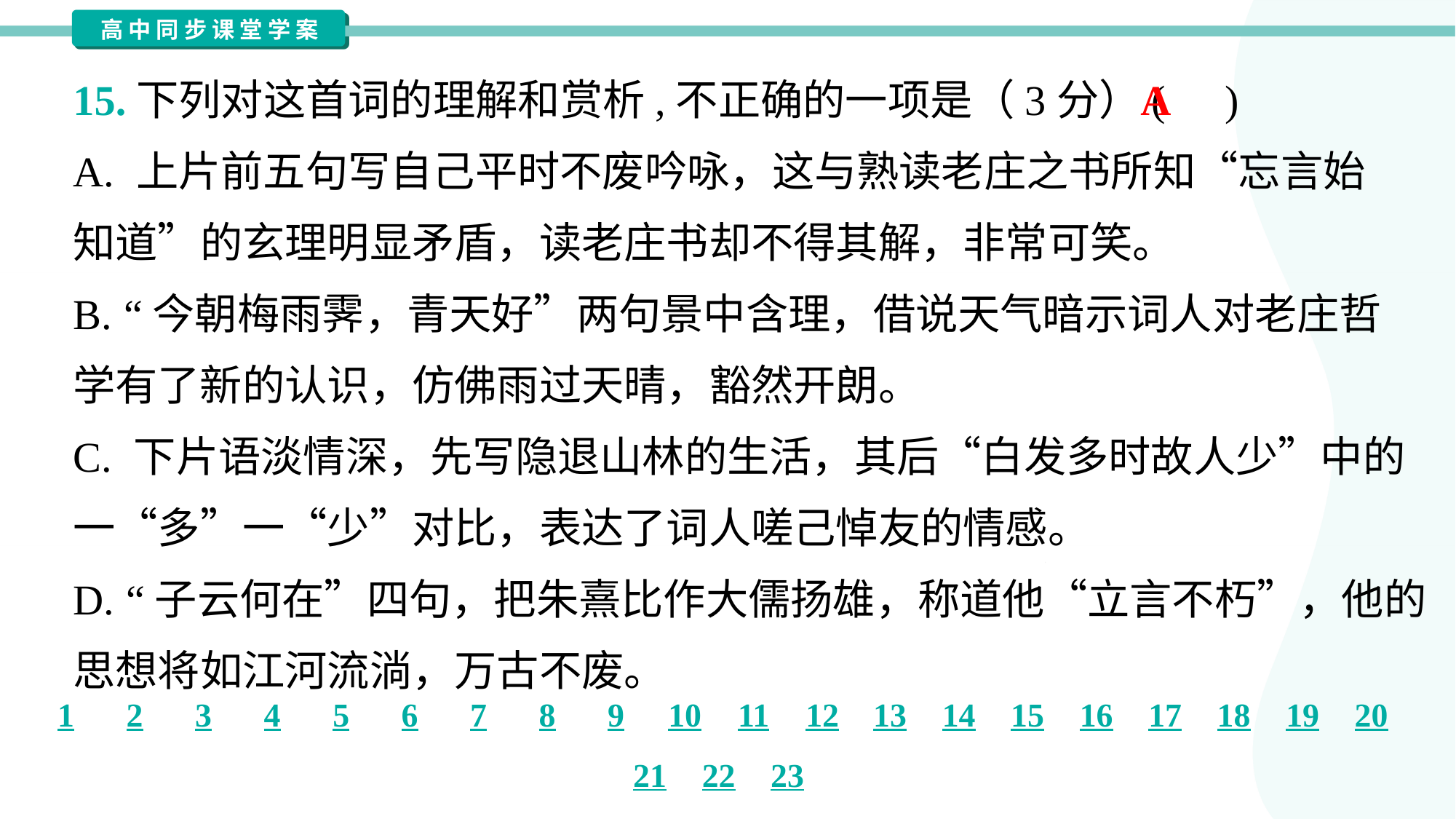

15.下列对这首词的理解和赏析,不正确的一项是（3分）(     )
A
A. 上片前五句写自己平时不废吟咏，这与熟读老庄之书所知“忘言始
知道”的玄理明显矛盾，读老庄书却不得其解，非常可笑。
B. “今朝梅雨霁，青天好”两句景中含理，借说天气暗示词人对老庄哲
学有了新的认识，仿佛雨过天晴，豁然开朗。
C. 下片语淡情深，先写隐退山林的生活，其后“白发多时故人少”中的
一“多”一“少”对比，表达了词人嗟己悼友的情感。
D. “子云何在”四句，把朱熹比作大儒扬雄，称道他“立言不朽”，他的
思想将如江河流淌，万古不废。